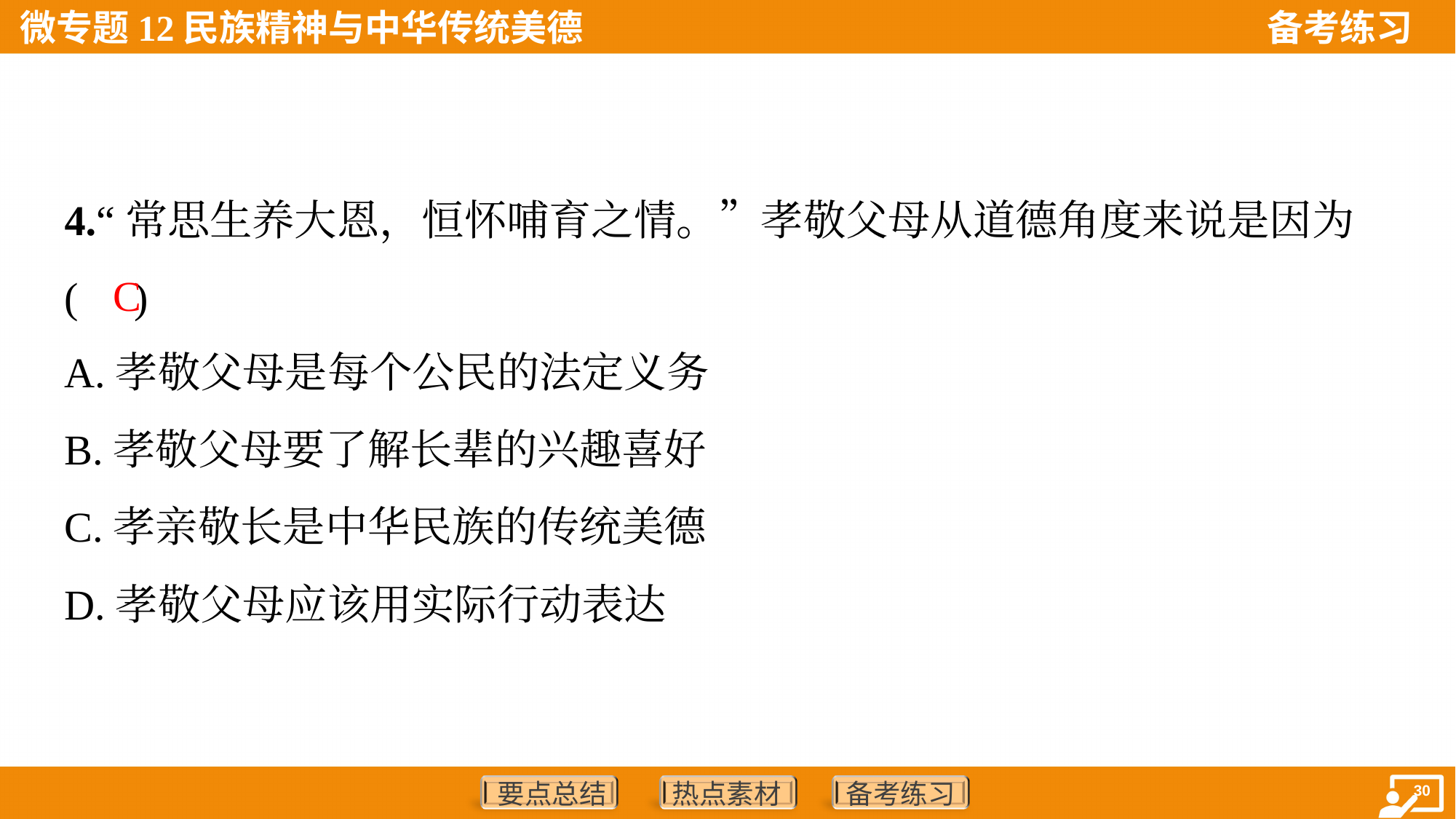

4.“常思生养大恩，恒怀哺育之情。”孝敬父母从道德角度来说是因为
(     )
C
A.孝敬父母是每个公民的法定义务
B.孝敬父母要了解长辈的兴趣喜好
C.孝亲敬长是中华民族的传统美德
D.孝敬父母应该用实际行动表达